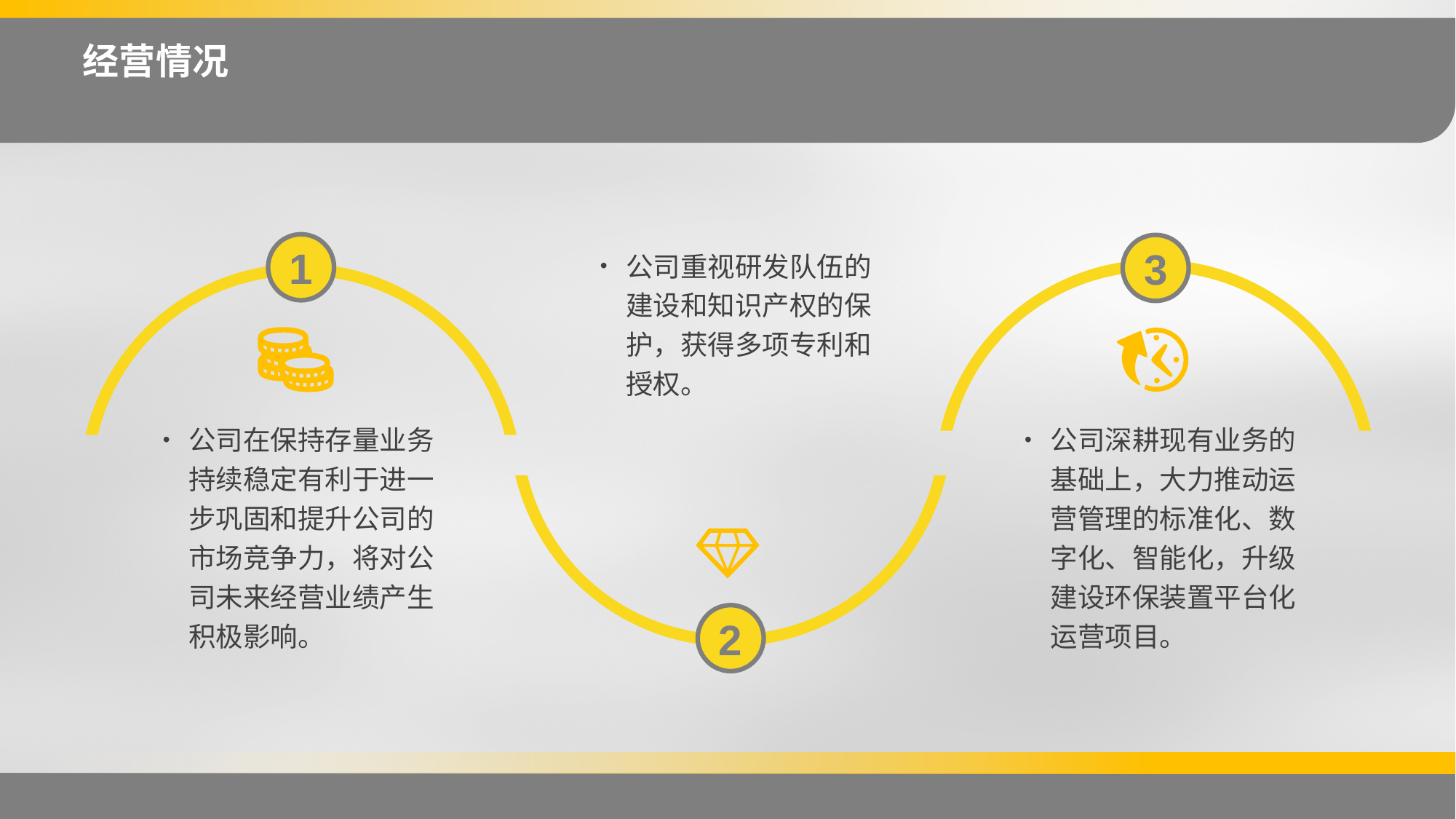

经营情况
1
公司重视研发队伍的建设和知识产权的保护，获得多项专利和授权。
3

公司在保持存量业务持续稳定有利于进一步巩固和提升公司的市场竞争力，将对公司未来经营业绩产生积极影响。
公司深耕现有业务的基础上，大力推动运营管理的标准化、数字化、智能化，升级建设环保装置平台化运营项目。

2